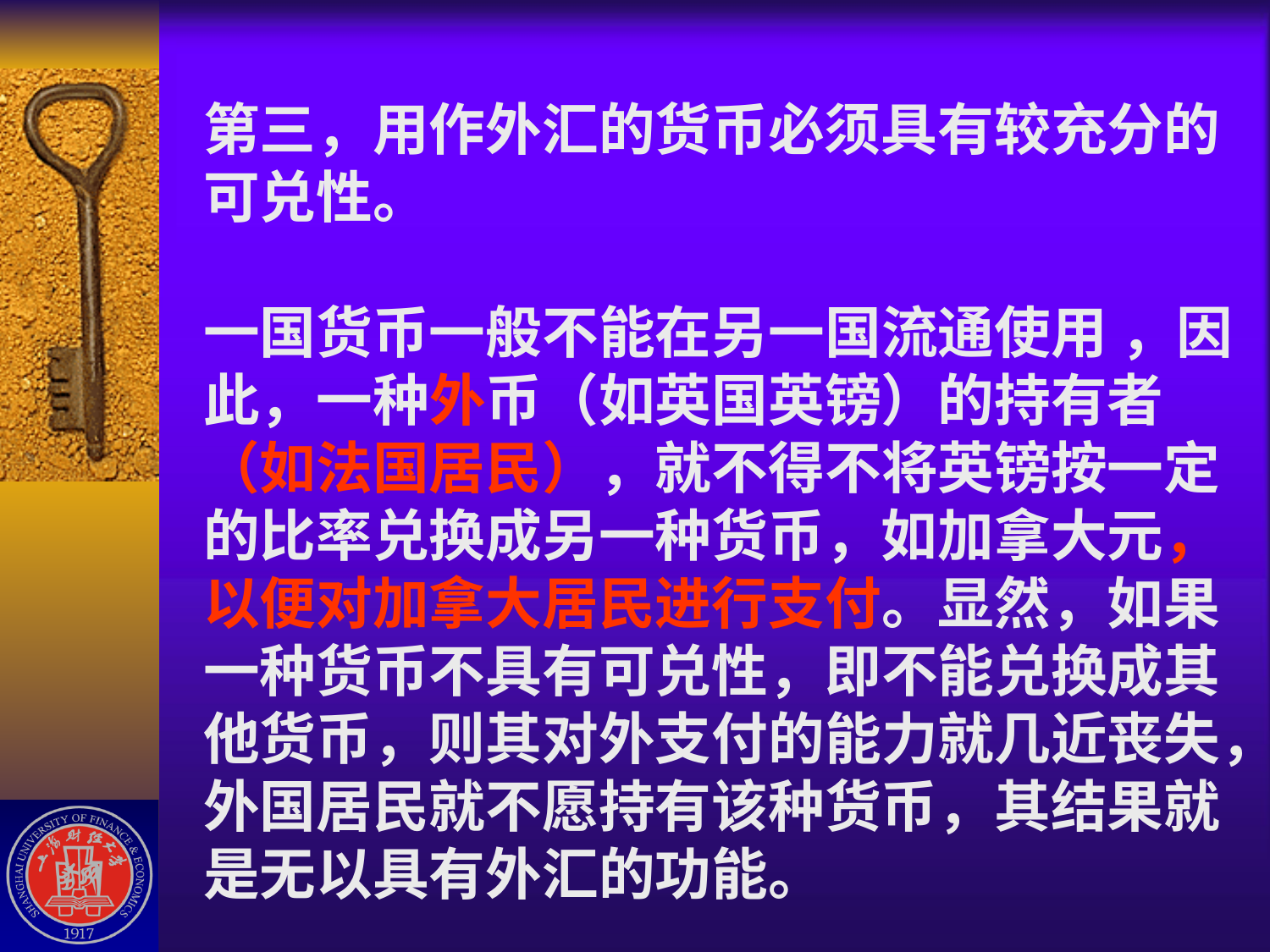

# 第三，用作外汇的货币必须具有较充分的可兑性。 一国货币一般不能在另一国流通使用 ，因此，一种外币（如英国英镑）的持有者（如法国居民），就不得不将英镑按一定的比率兑换成另一种货币，如加拿大元，以便对加拿大居民进行支付。显然，如果一种货币不具有可兑性，即不能兑换成其他货币，则其对外支付的能力就几近丧失，外国居民就不愿持有该种货币，其结果就是无以具有外汇的功能。